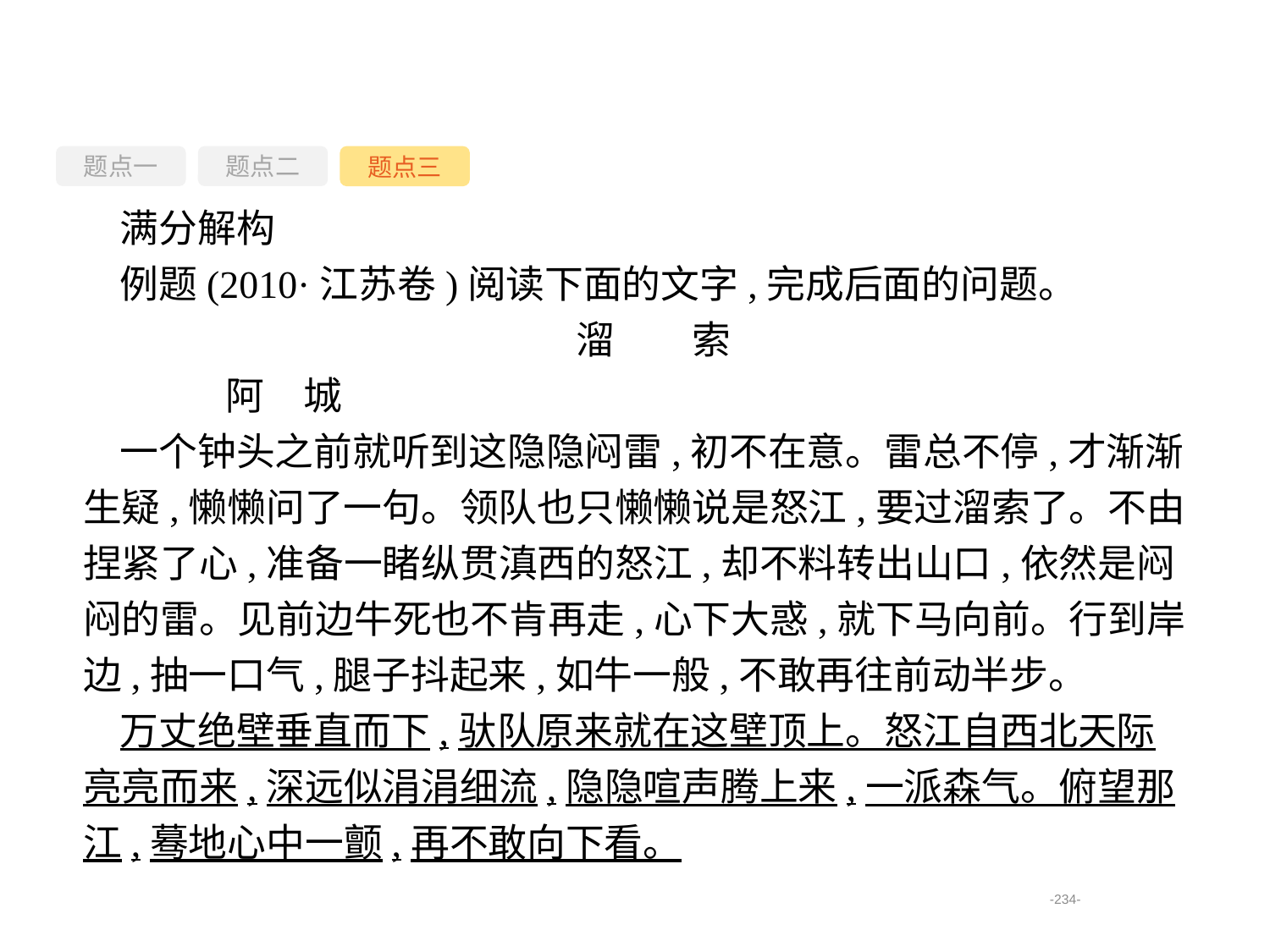

题点一
题点三
题点二
满分解构
例题(2010·江苏卷)阅读下面的文字,完成后面的问题。
溜　　索
	阿　城
一个钟头之前就听到这隐隐闷雷,初不在意。雷总不停,才渐渐生疑,懒懒问了一句。领队也只懒懒说是怒江,要过溜索了。不由捏紧了心,准备一睹纵贯滇西的怒江,却不料转出山口,依然是闷闷的雷。见前边牛死也不肯再走,心下大惑,就下马向前。行到岸边,抽一口气,腿子抖起来,如牛一般,不敢再往前动半步。
万丈绝壁垂直而下,驮队原来就在这壁顶上。怒江自西北天际亮亮而来,深远似涓涓细流,隐隐喧声腾上来,一派森气。俯望那江,蓦地心中一颤,再不敢向下看。
-234-